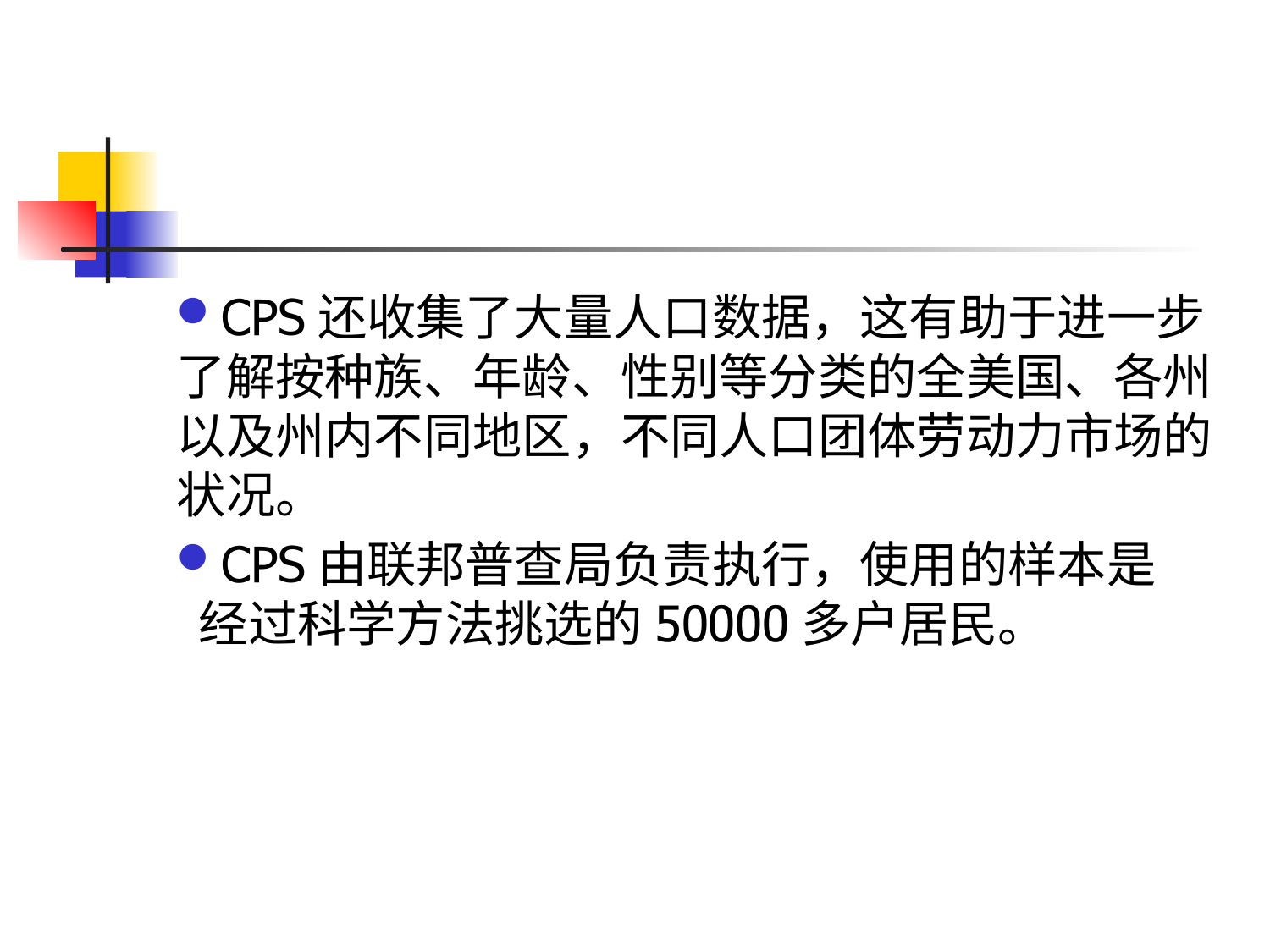

CPS还收集了大量人口数据，这有助于进一步了解按种族、年龄、性别等分类的全美国、各州以及州内不同地区，不同人口团体劳动力市场的状况。
CPS由联邦普查局负责执行，使用的样本是         经过科学方法挑选的50000多户居民。